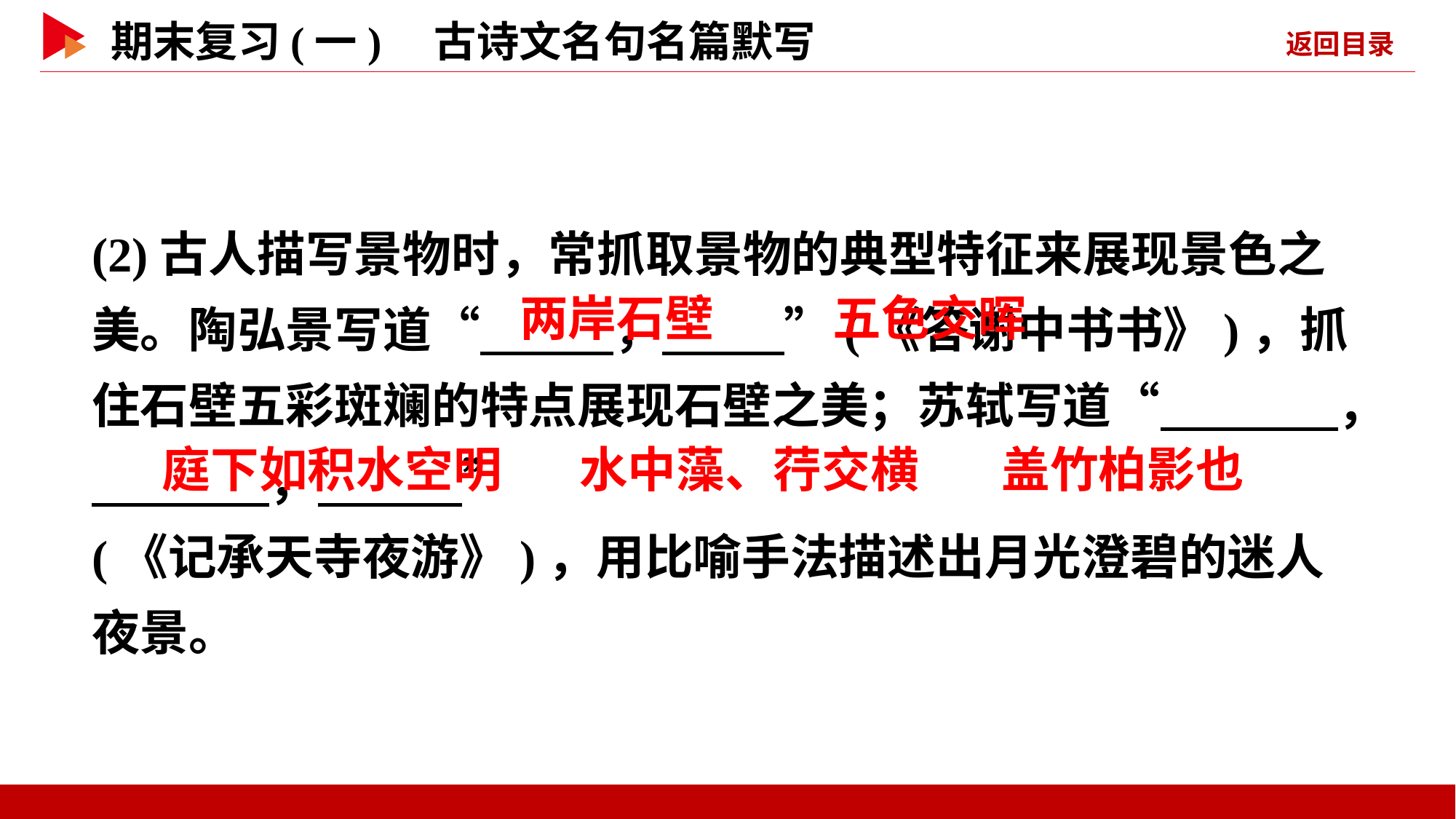

(2)古人描写景物时，常抓取景物的典型特征来展现景色之美。陶弘景写道“            ，           ”(《答谢中书书》)，抓住石壁五彩斑斓的特点展现石壁之美；苏轼写道“                ，                ，             ”
(《记承天寺夜游》)，用比喻手法描述出月光澄碧的迷人夜景。
 两岸石壁
 五色交晖
 庭下如积水空明
 水中藻、荇交横
 盖竹柏影也